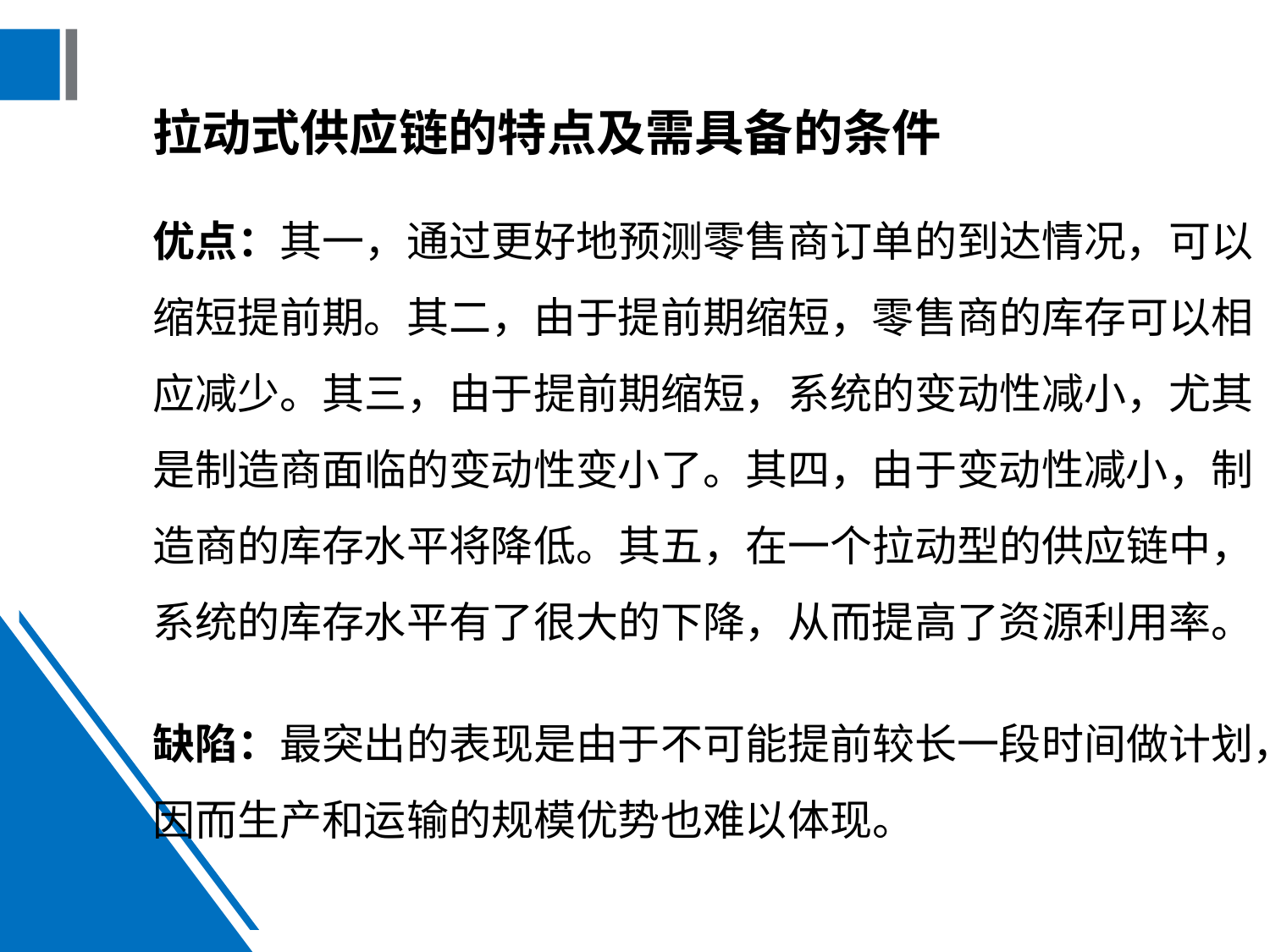

拉动式供应链的特点及需具备的条件
优点：其一，通过更好地预测零售商订单的到达情况，可以缩短提前期。其二，由于提前期缩短，零售商的库存可以相应减少。其三，由于提前期缩短，系统的变动性减小，尤其是制造商面临的变动性变小了。其四，由于变动性减小，制造商的库存水平将降低。其五，在一个拉动型的供应链中，系统的库存水平有了很大的下降，从而提高了资源利用率。
缺陷：最突出的表现是由于不可能提前较长一段时间做计划，因而生产和运输的规模优势也难以体现。